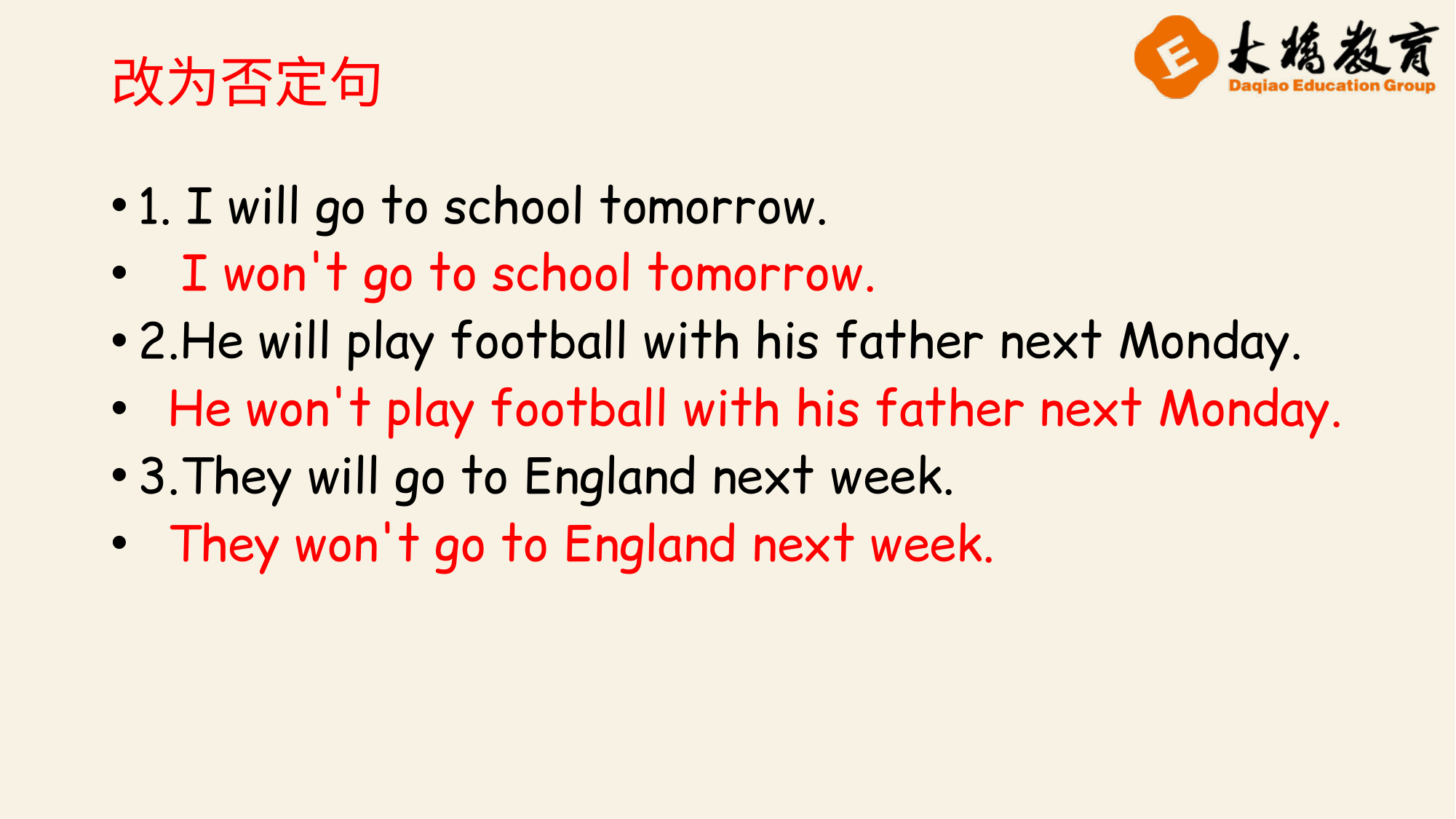

# 改为否定句
1. I will go to school tomorrow.
   I won't go to school tomorrow.
2.He will play football with his father next Monday.
  He won't play football with his father next Monday.
3.They will go to England next week.
  They won't go to England next week.